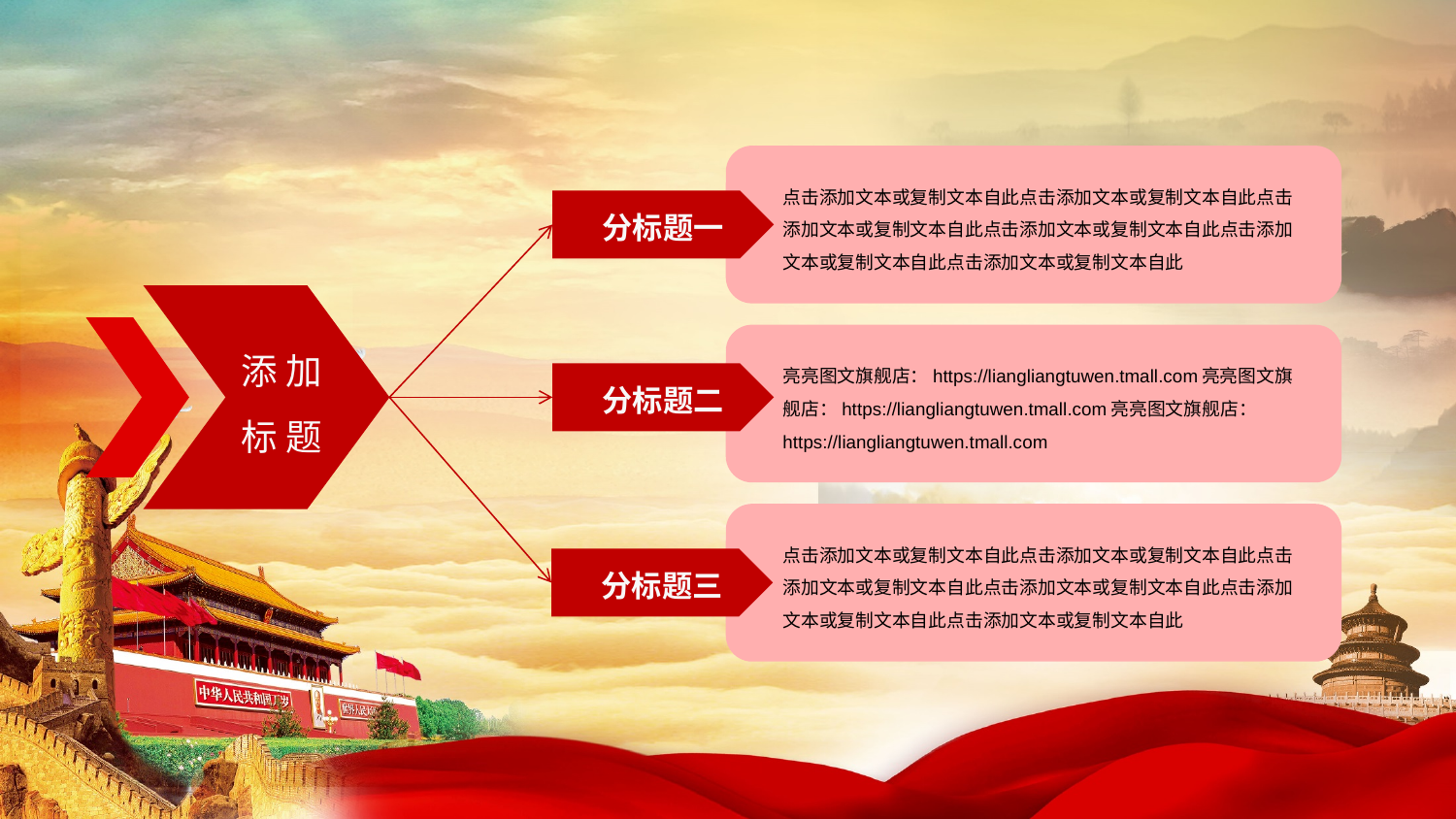

点击添加文本或复制文本自此点击添加文本或复制文本自此点击添加文本或复制文本自此点击添加文本或复制文本自此点击添加文本或复制文本自此点击添加文本或复制文本自此
 分标题一

添 加
标 题

亮亮图文旗舰店：https://liangliangtuwen.tmall.com亮亮图文旗舰店：https://liangliangtuwen.tmall.com亮亮图文旗舰店：https://liangliangtuwen.tmall.com
 分标题二

点击添加文本或复制文本自此点击添加文本或复制文本自此点击添加文本或复制文本自此点击添加文本或复制文本自此点击添加文本或复制文本自此点击添加文本或复制文本自此
 分标题三